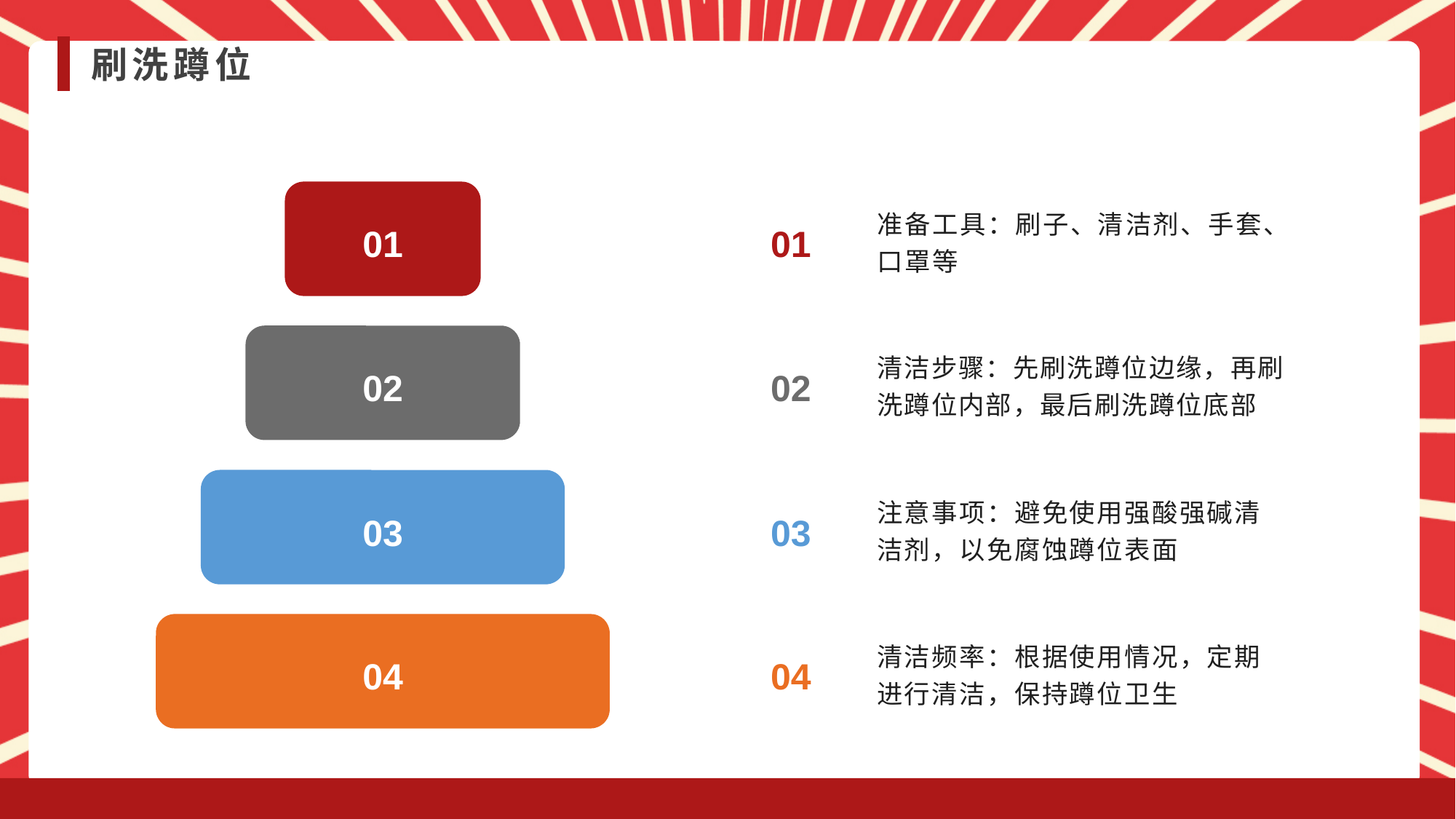

刷洗蹲位

准备工具：刷子、清洁剂、手套、口罩等
01
01

清洁步骤：先刷洗蹲位边缘，再刷洗蹲位内部，最后刷洗蹲位底部
02
02

注意事项：避免使用强酸强碱清洁剂，以免腐蚀蹲位表面
03
03

清洁频率：根据使用情况，定期进行清洁，保持蹲位卫生
04
04